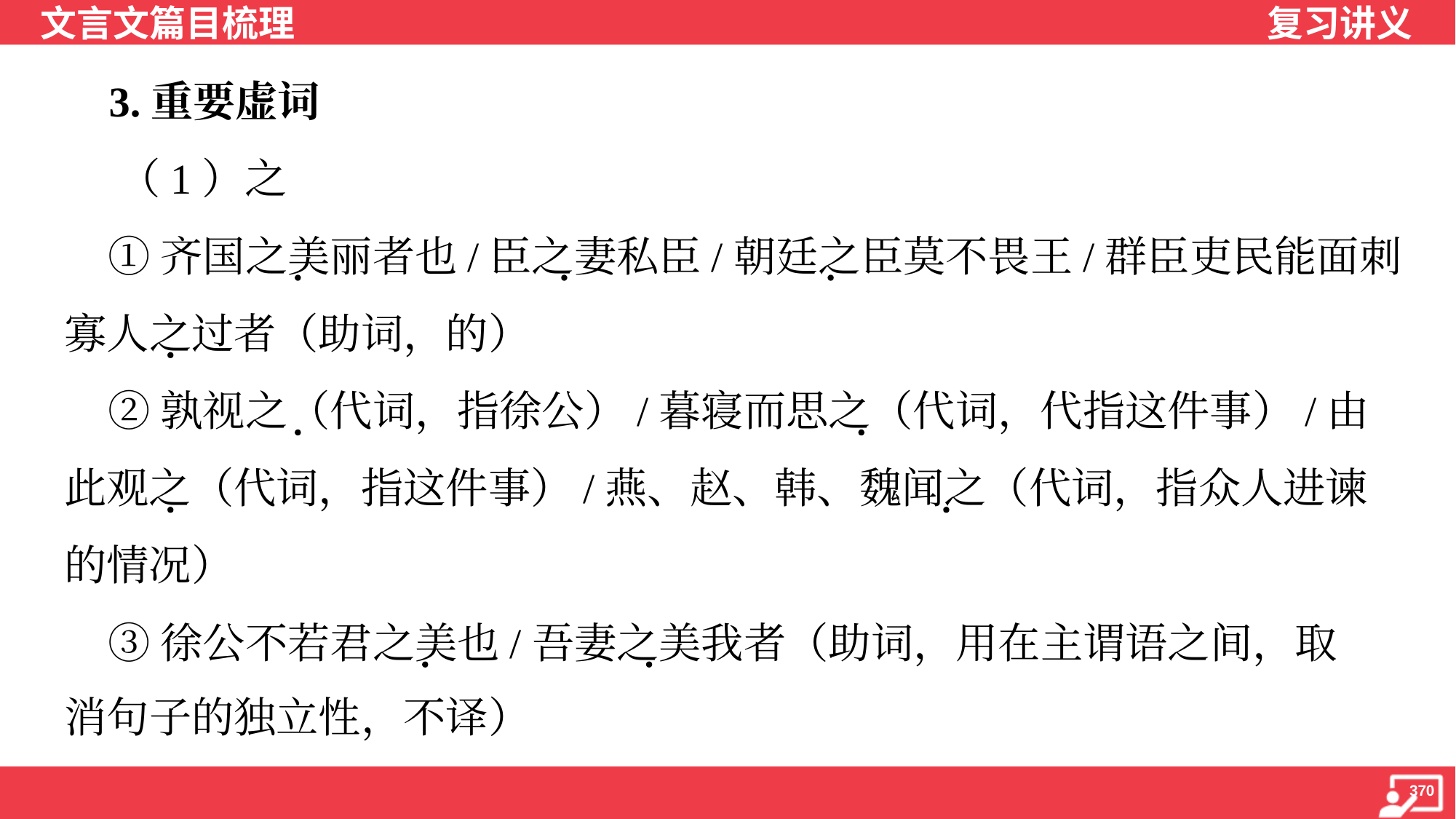

3.重要虚词
    （1）之
    ①齐国之美丽者也/臣之妻私臣/朝廷之臣莫不畏王/群臣吏民能面刺
寡人之过者（助词，的）
    ②孰视之（代词，指徐公）/暮寝而思之（代词，代指这件事）/由
此观之（代词，指这件事）/燕、赵、韩、魏闻之（代词，指众人进谏
的情况）
    ③徐公不若君之美也/吾妻之美我者（助词，用在主谓语之间，取
消句子的独立性，不译）